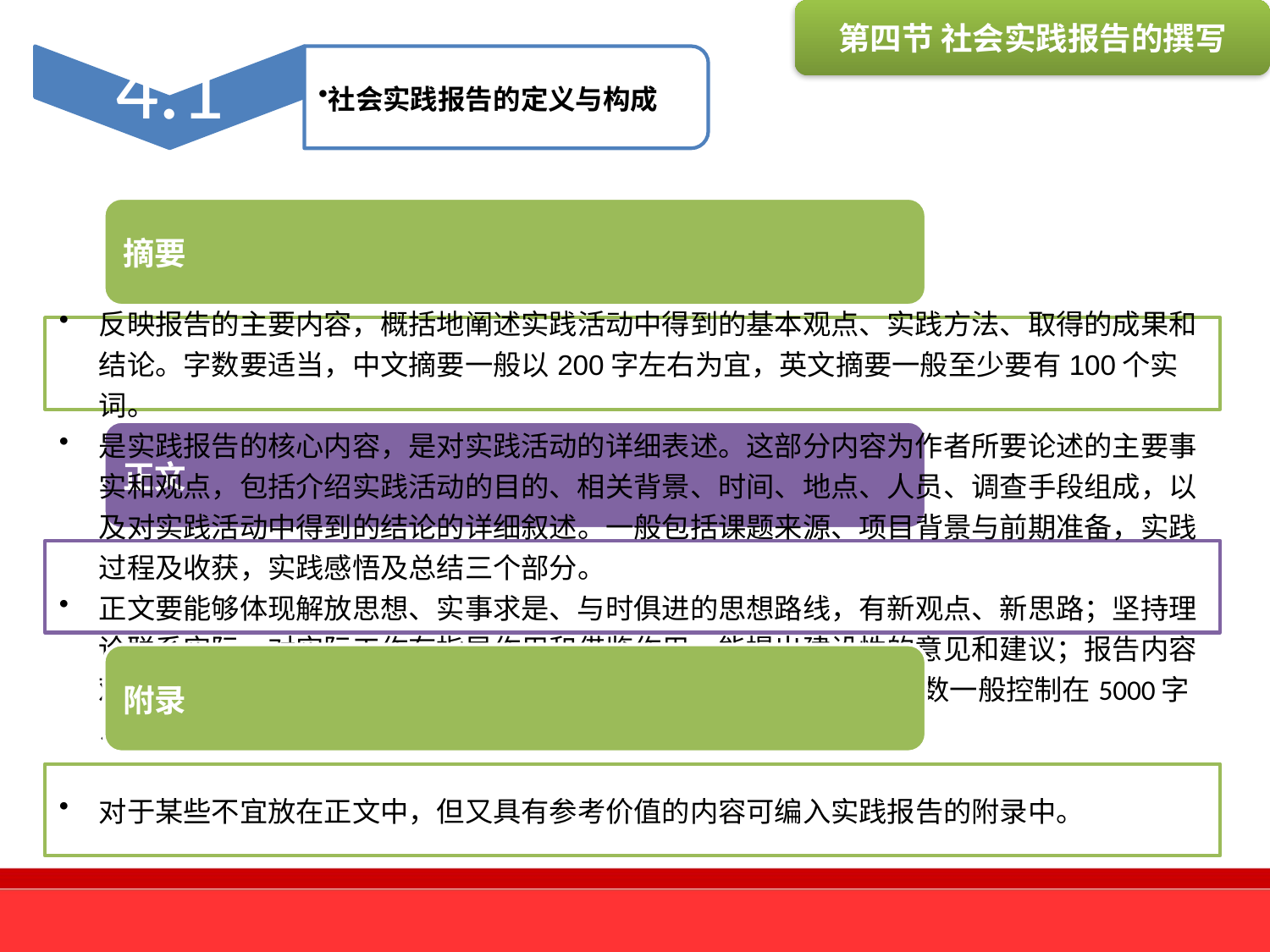

第四节 社会实践报告的撰写
社会实践报告的定义与构成
4.1
摘要
对于某些不宜放在正文中，但又具有参考价值的内容可编入实践报告的附录中。
附录
正文
反映报告的主要内容，概括地阐述实践活动中得到的基本观点、实践方法、取得的成果和结论。字数要适当，中文摘要一般以200字左右为宜，英文摘要一般至少要有100个实词。